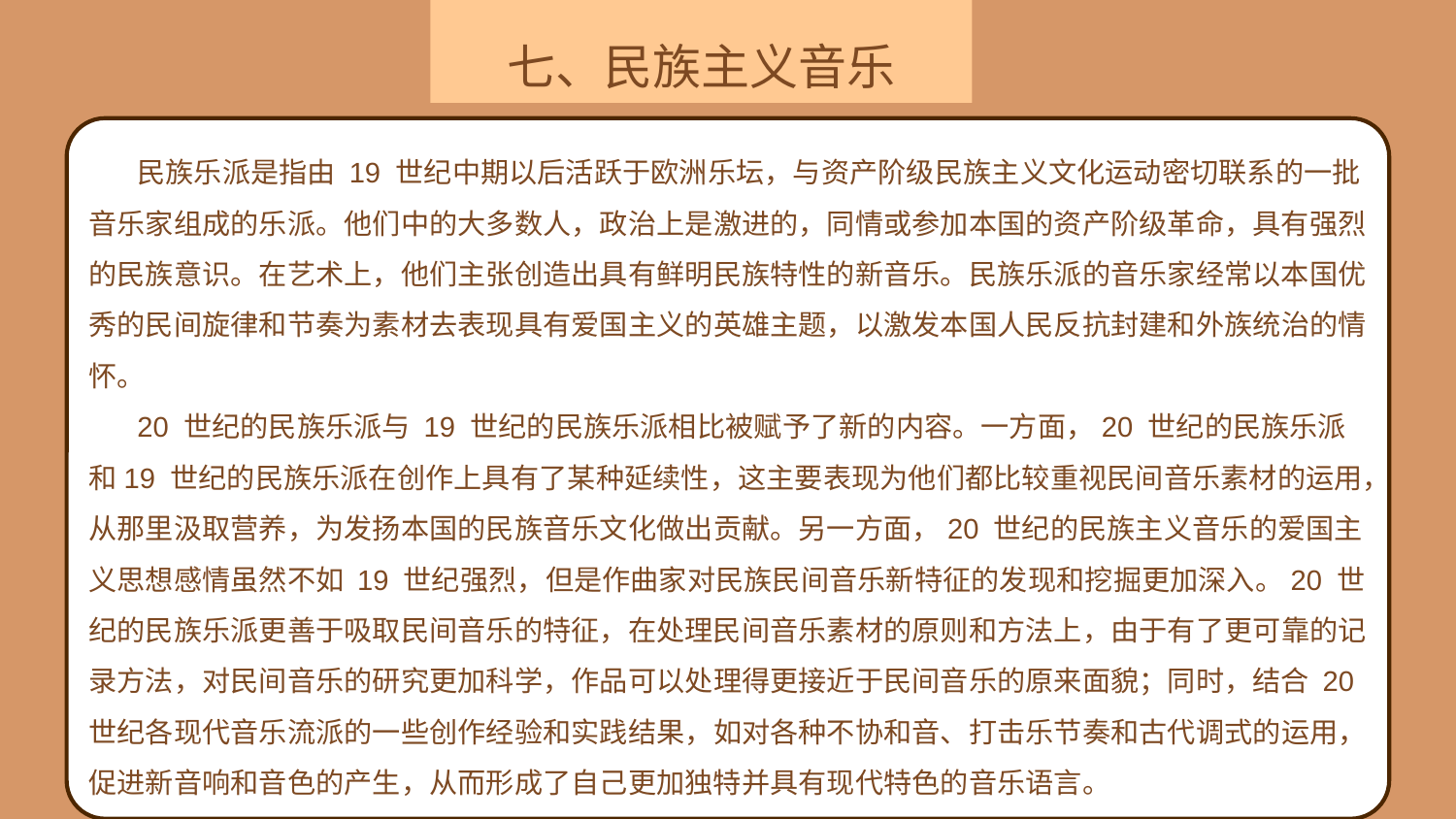

七、民族主义音乐
民族乐派是指由 19 世纪中期以后活跃于欧洲乐坛，与资产阶级民族主义文化运动密切联系的一批音乐家组成的乐派。他们中的大多数人，政治上是激进的，同情或参加本国的资产阶级革命，具有强烈的民族意识。在艺术上，他们主张创造出具有鲜明民族特性的新音乐。民族乐派的音乐家经常以本国优秀的民间旋律和节奏为素材去表现具有爱国主义的英雄主题，以激发本国人民反抗封建和外族统治的情怀。
20 世纪的民族乐派与 19 世纪的民族乐派相比被赋予了新的内容。一方面，20 世纪的民族乐派和19 世纪的民族乐派在创作上具有了某种延续性，这主要表现为他们都比较重视民间音乐素材的运用，从那里汲取营养，为发扬本国的民族音乐文化做出贡献。另一方面，20 世纪的民族主义音乐的爱国主义思想感情虽然不如 19 世纪强烈，但是作曲家对民族民间音乐新特征的发现和挖掘更加深入。20 世纪的民族乐派更善于吸取民间音乐的特征，在处理民间音乐素材的原则和方法上，由于有了更可靠的记录方法，对民间音乐的研究更加科学，作品可以处理得更接近于民间音乐的原来面貌；同时，结合 20 世纪各现代音乐流派的一些创作经验和实践结果，如对各种不协和音、打击乐节奏和古代调式的运用，促进新音响和音色的产生，从而形成了自己更加独特并具有现代特色的音乐语言。